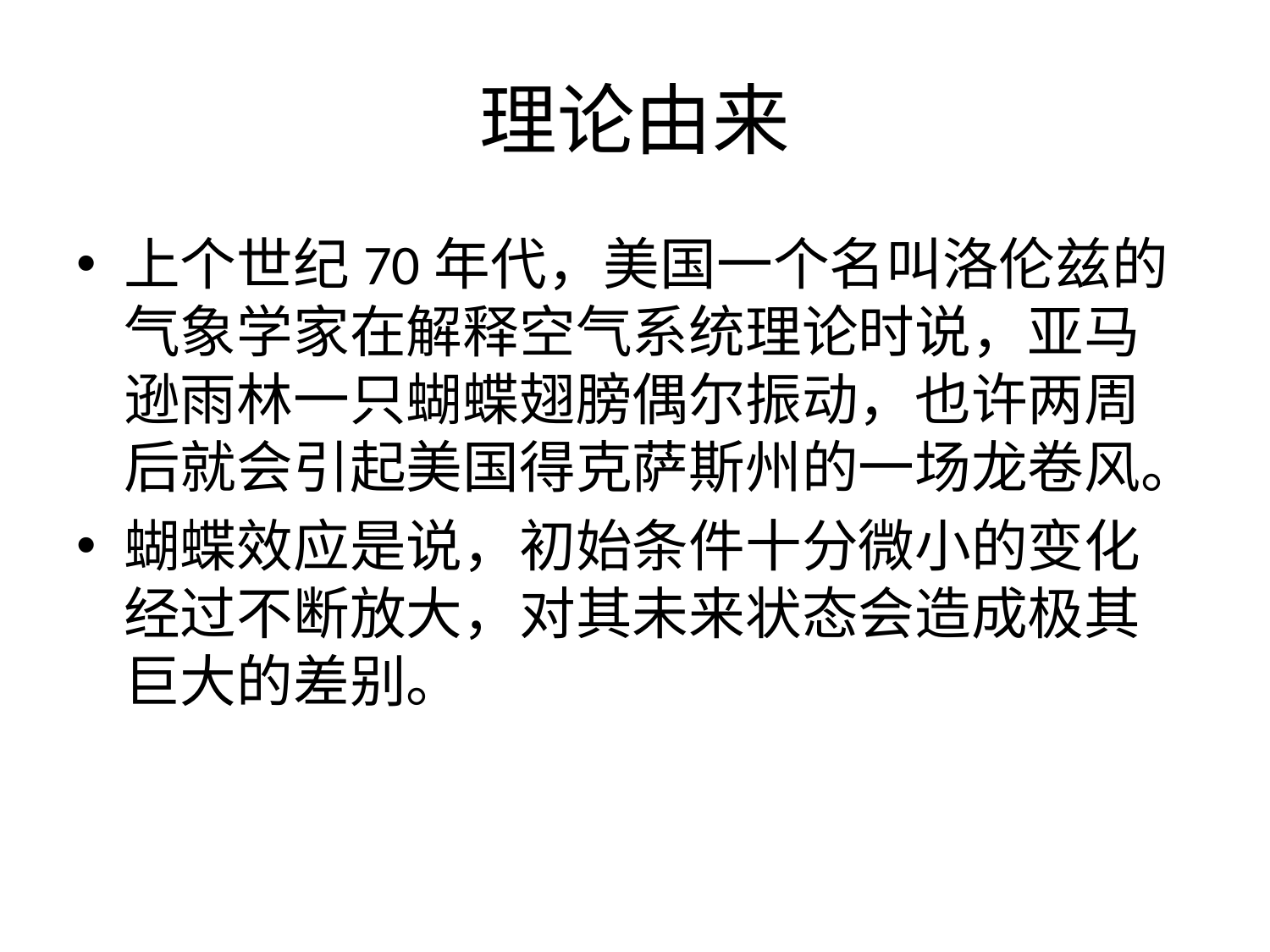

# 理论由来
上个世纪70年代，美国一个名叫洛伦兹的气象学家在解释空气系统理论时说，亚马逊雨林一只蝴蝶翅膀偶尔振动，也许两周后就会引起美国得克萨斯州的一场龙卷风。
蝴蝶效应是说，初始条件十分微小的变化经过不断放大，对其未来状态会造成极其巨大的差别。